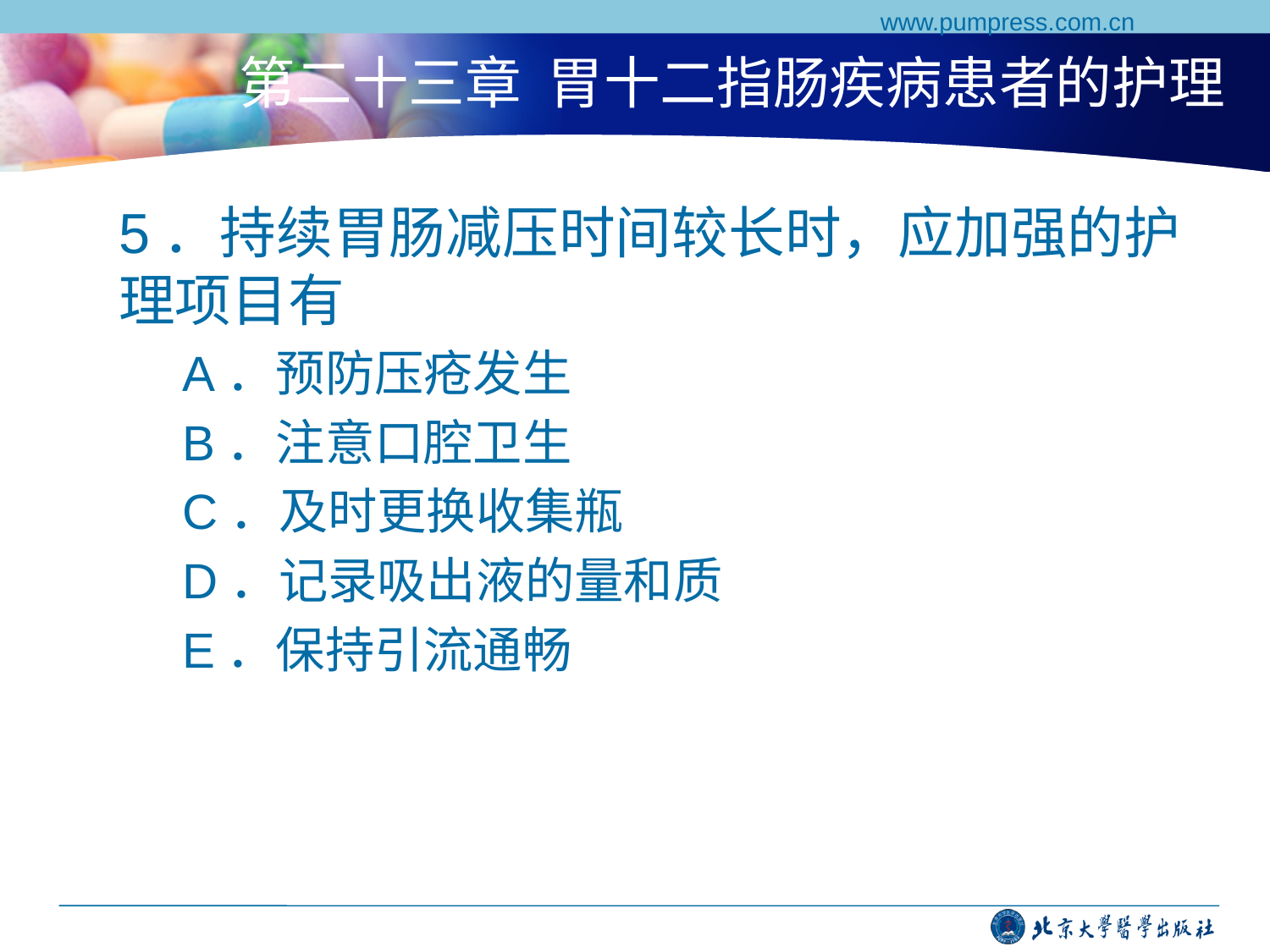

www.pumpress.com.cn
# 第二十三章  胃十二指肠疾病患者的护理
5．持续胃肠减压时间较长时，应加强的护理项目有
A．预防压疮发生
B．注意口腔卫生
C．及时更换收集瓶
D．记录吸出液的量和质
E．保持引流通畅